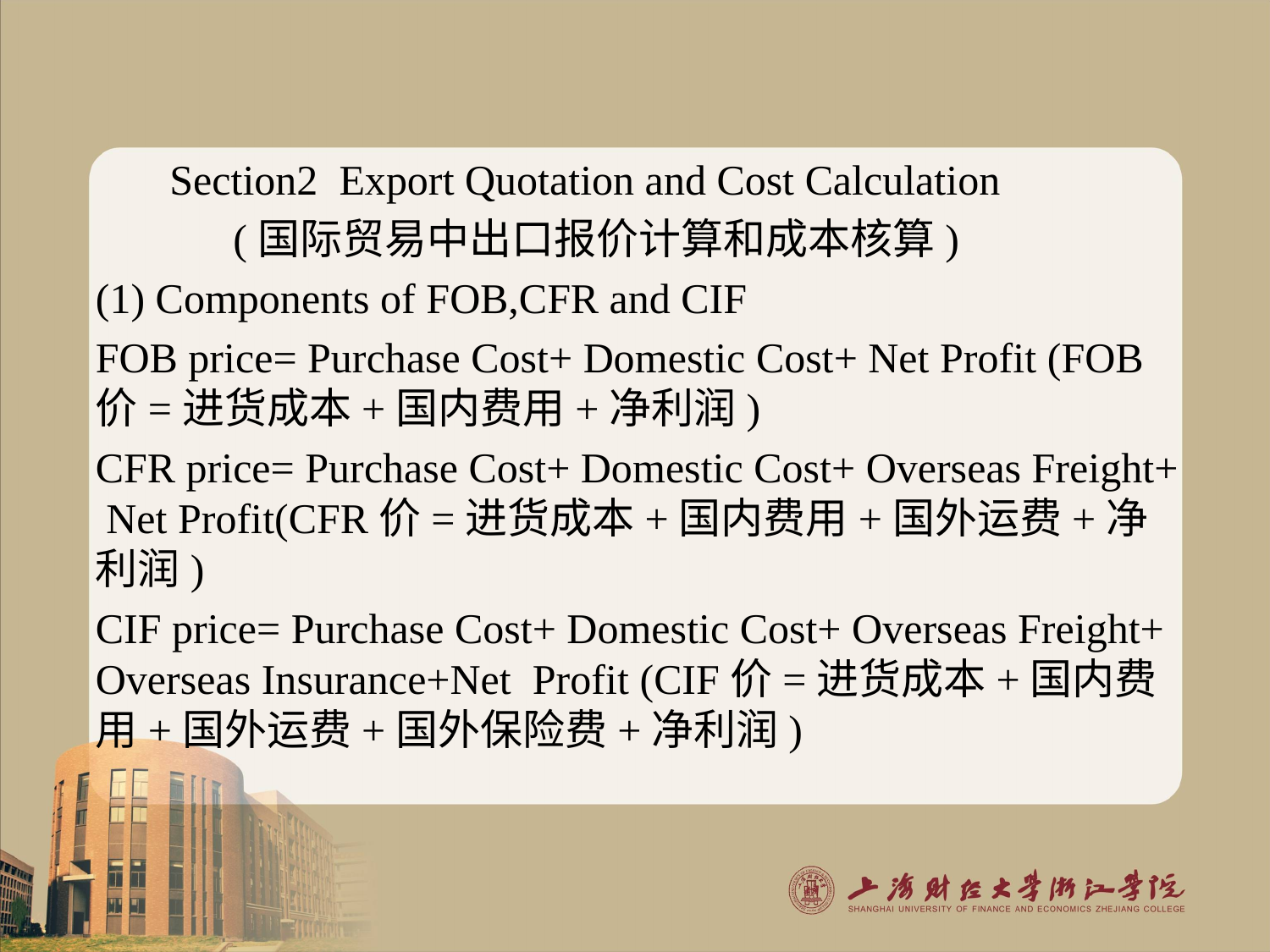

#
       Section2  Export Quotation and Cost Calculation
             (国际贸易中出口报价计算和成本核算)
(1) Components of FOB,CFR and CIF
FOB price= Purchase Cost+ Domestic Cost+ Net Profit (FOB价=进货成本+国内费用+净利润)
CFR price= Purchase Cost+ Domestic Cost+ Overseas Freight+ Net Profit(CFR价=进货成本+国内费用+国外运费+净利润)
CIF price= Purchase Cost+ Domestic Cost+ Overseas Freight+ Overseas Insurance+Net  Profit (CIF价=进货成本+国内费用+国外运费+国外保险费+净利润)